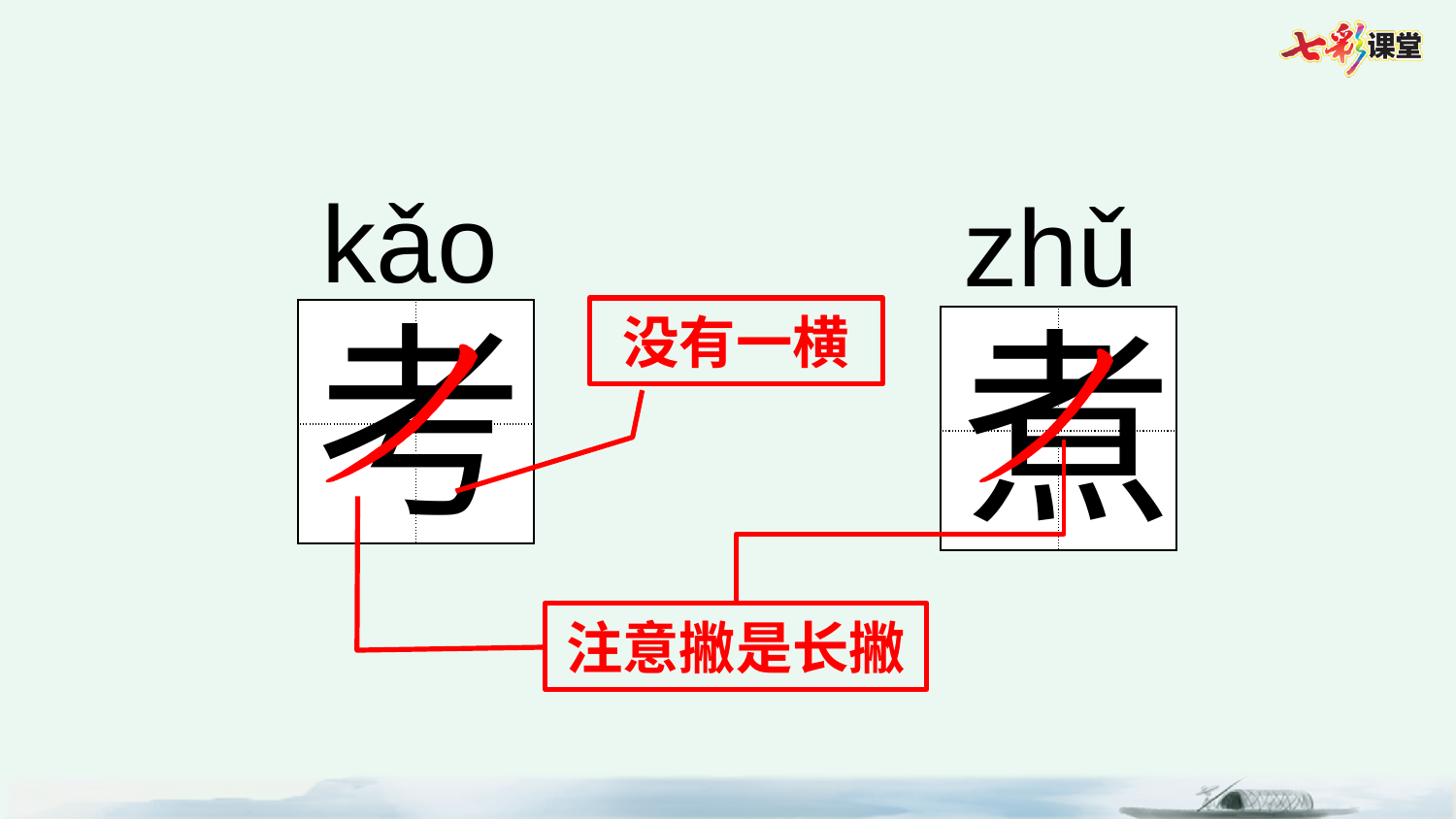

kǎo
zhǔ
考
煮
没有一横
|  |  |
| --- | --- |
|  |  |
|  |  |
| --- | --- |
|  |  |

注意撇是长撇